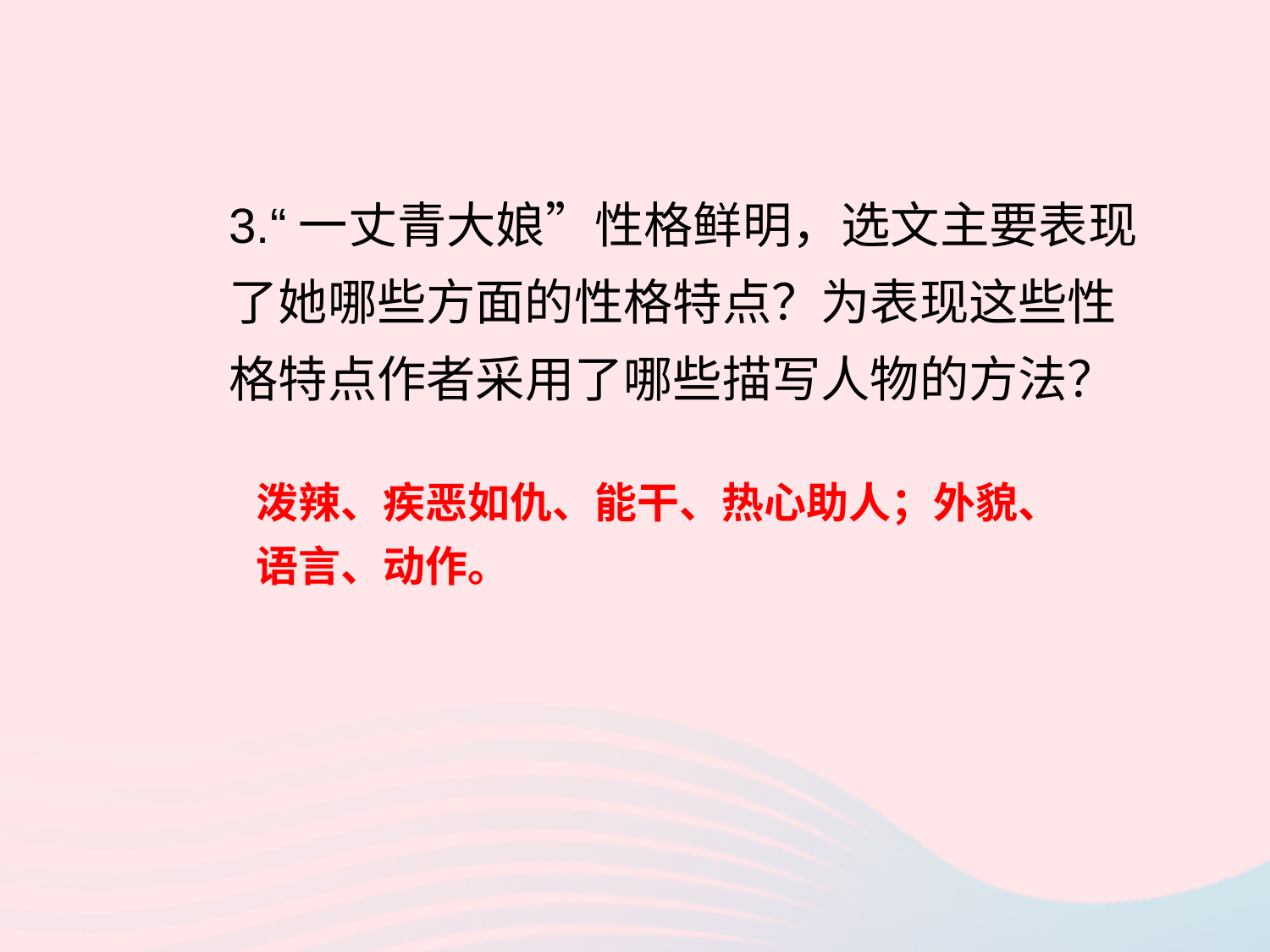

3.“一丈青大娘”性格鲜明，选文主要表现了她哪些方面的性格特点？为表现这些性格特点作者采用了哪些描写人物的方法？
泼辣、疾恶如仇、能干、热心助人；外貌、语言、动作。